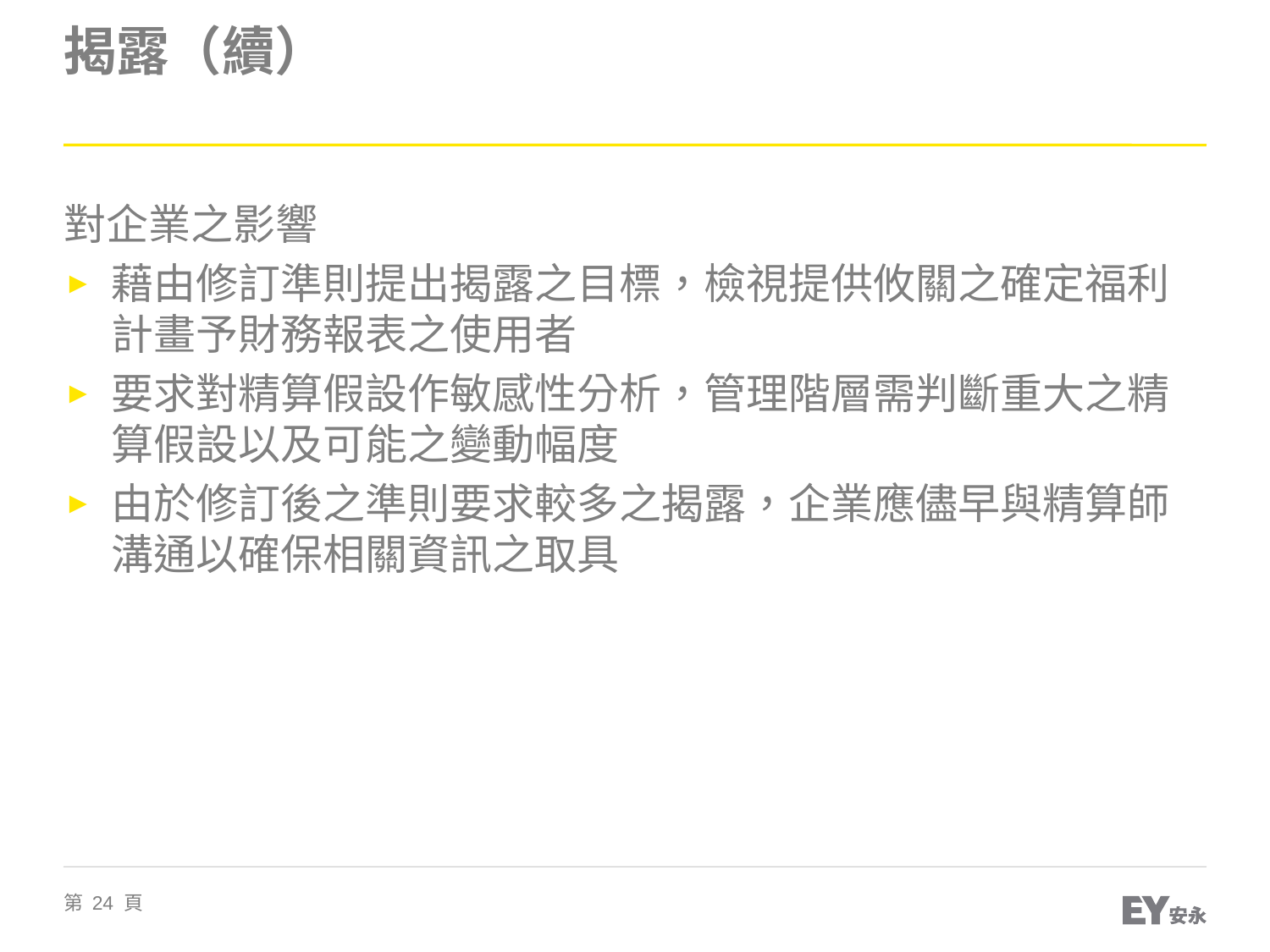

# 揭露（續）
對企業之影響
藉由修訂準則提出揭露之目標，檢視提供攸關之確定福利計畫予財務報表之使用者
要求對精算假設作敏感性分析，管理階層需判斷重大之精算假設以及可能之變動幅度
由於修訂後之準則要求較多之揭露，企業應儘早與精算師溝通以確保相關資訊之取具